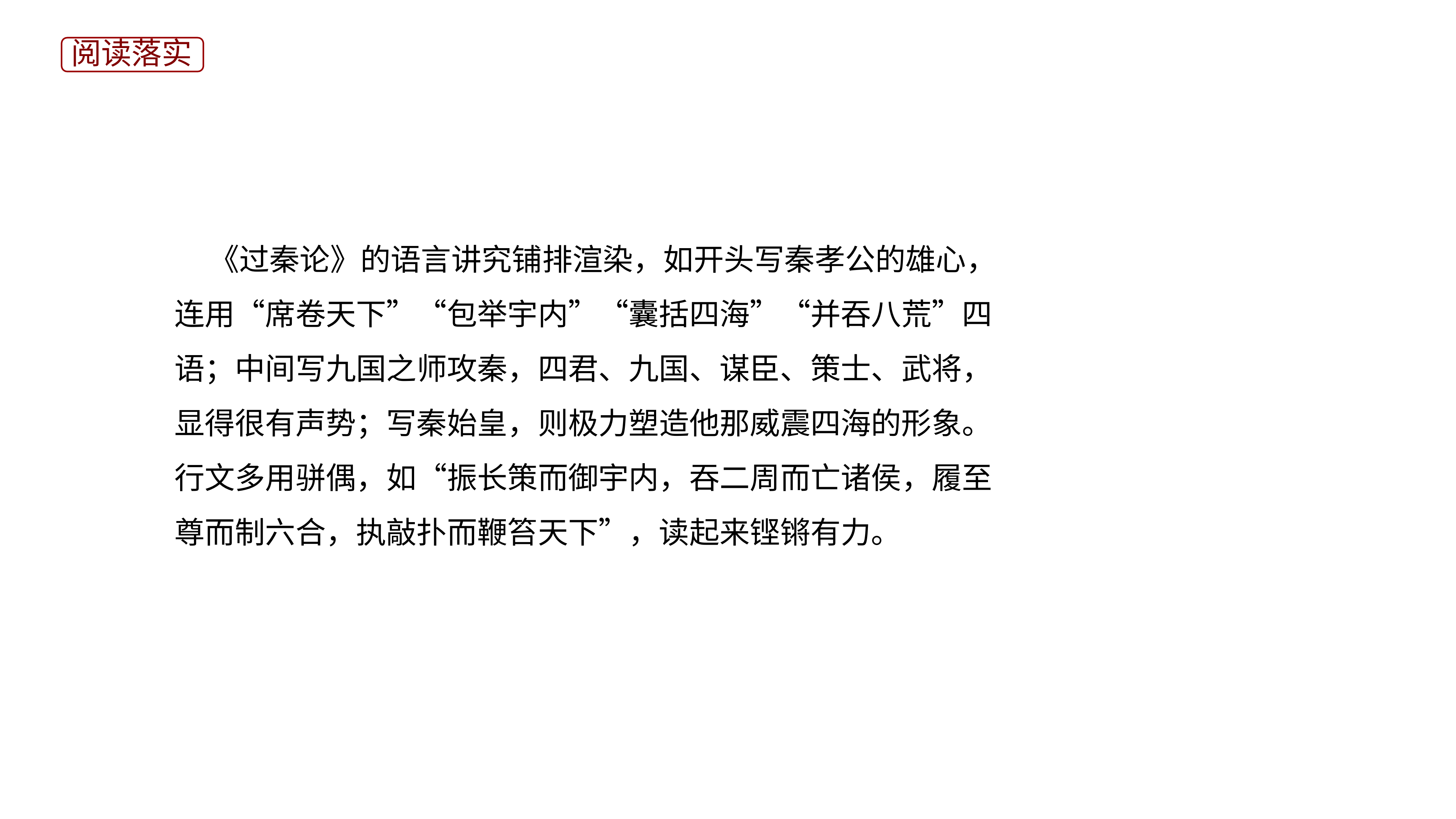

阅读落实

    《过秦论》的语言讲究铺排渲染，如开头写秦孝公的雄心，连用“席卷天下”“包举宇内”“囊括四海”“并吞八荒”四语；中间写九国之师攻秦，四君、九国、谋臣、策士、武将，显得很有声势；写秦始皇，则极力塑造他那威震四海的形象。行文多用骈偶，如“振长策而御宇内，吞二周而亡诸侯，履至尊而制六合，执敲扑而鞭笞天下”，读起来铿锵有力。